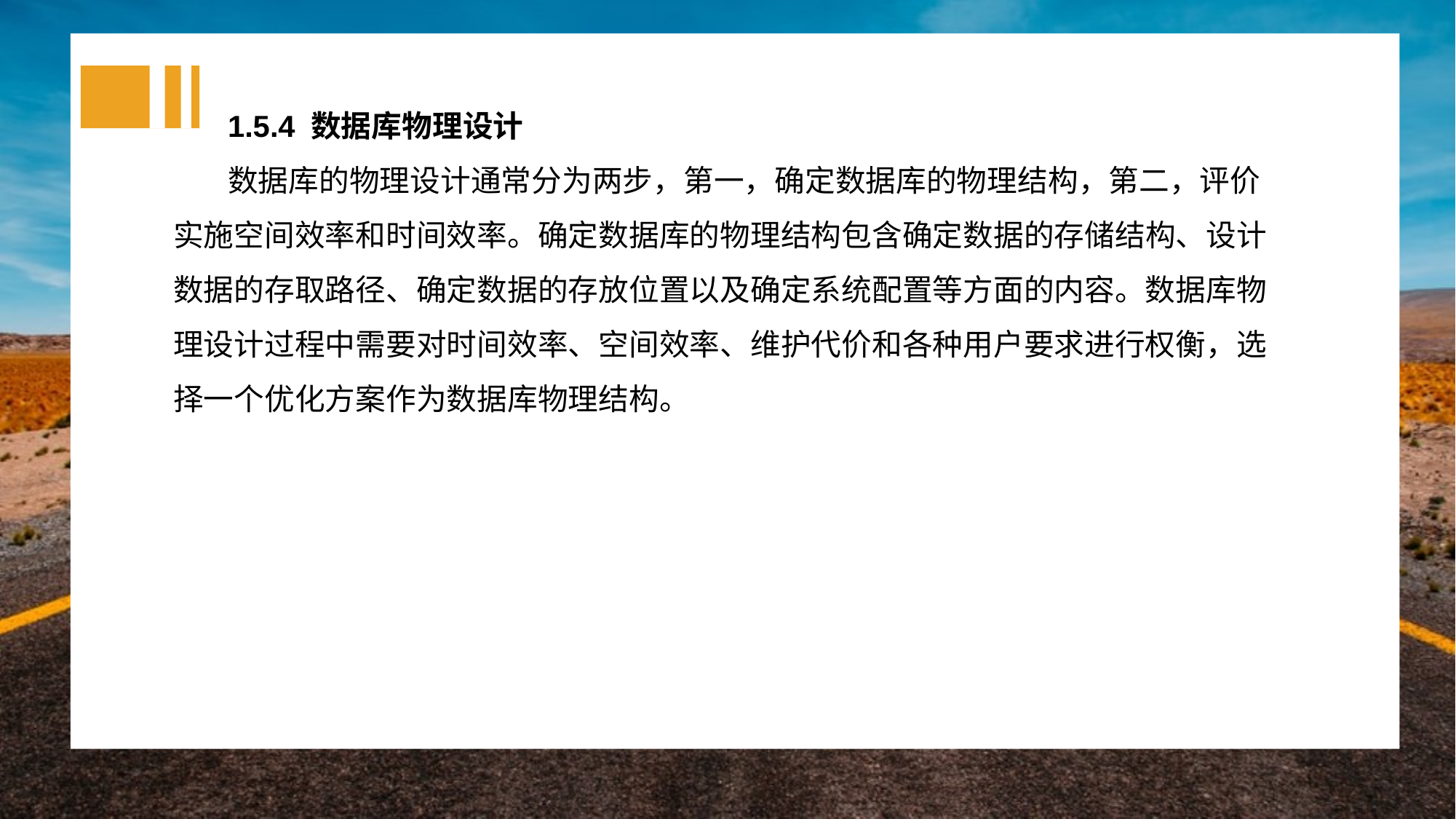

1.5.4 数据库物理设计
数据库的物理设计通常分为两步，第一，确定数据库的物理结构，第二，评价实施空间效率和时间效率。确定数据库的物理结构包含确定数据的存储结构、设计数据的存取路径、确定数据的存放位置以及确定系统配置等方面的内容。数据库物理设计过程中需要对时间效率、空间效率、维护代价和各种用户要求进行权衡，选择一个优化方案作为数据库物理结构。